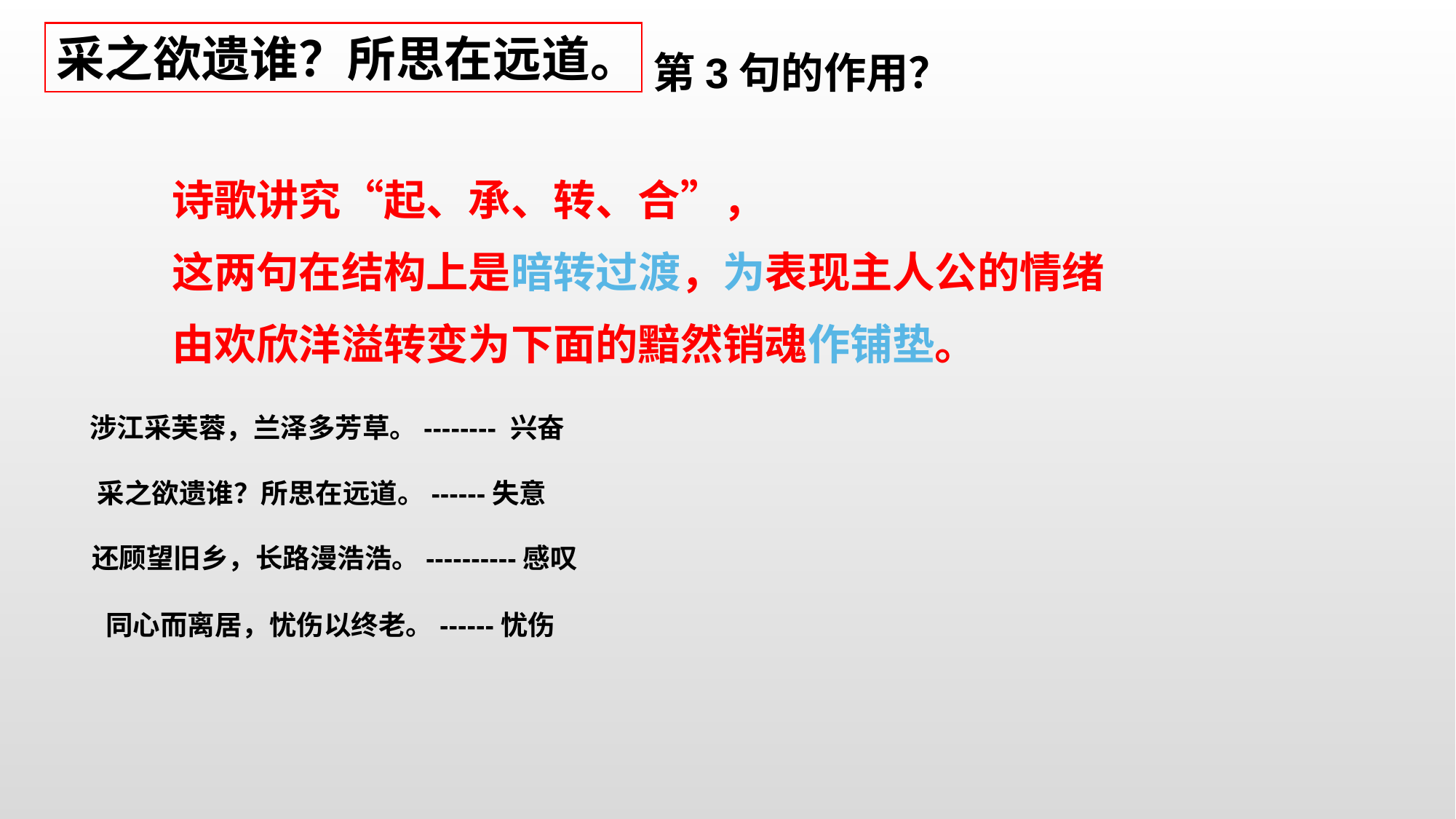

采之欲遗谁？所思在远道。
第3句的作用？
诗歌讲究“起、承、转、合”，
这两句在结构上是暗转过渡，为表现主人公的情绪
由欢欣洋溢转变为下面的黯然销魂作铺垫。
涉江采芙蓉，兰泽多芳草。-------- 兴奋
采之欲遗谁？所思在远道。------失意
还顾望旧乡，长路漫浩浩。----------感叹
同心而离居，忧伤以终老。------忧伤